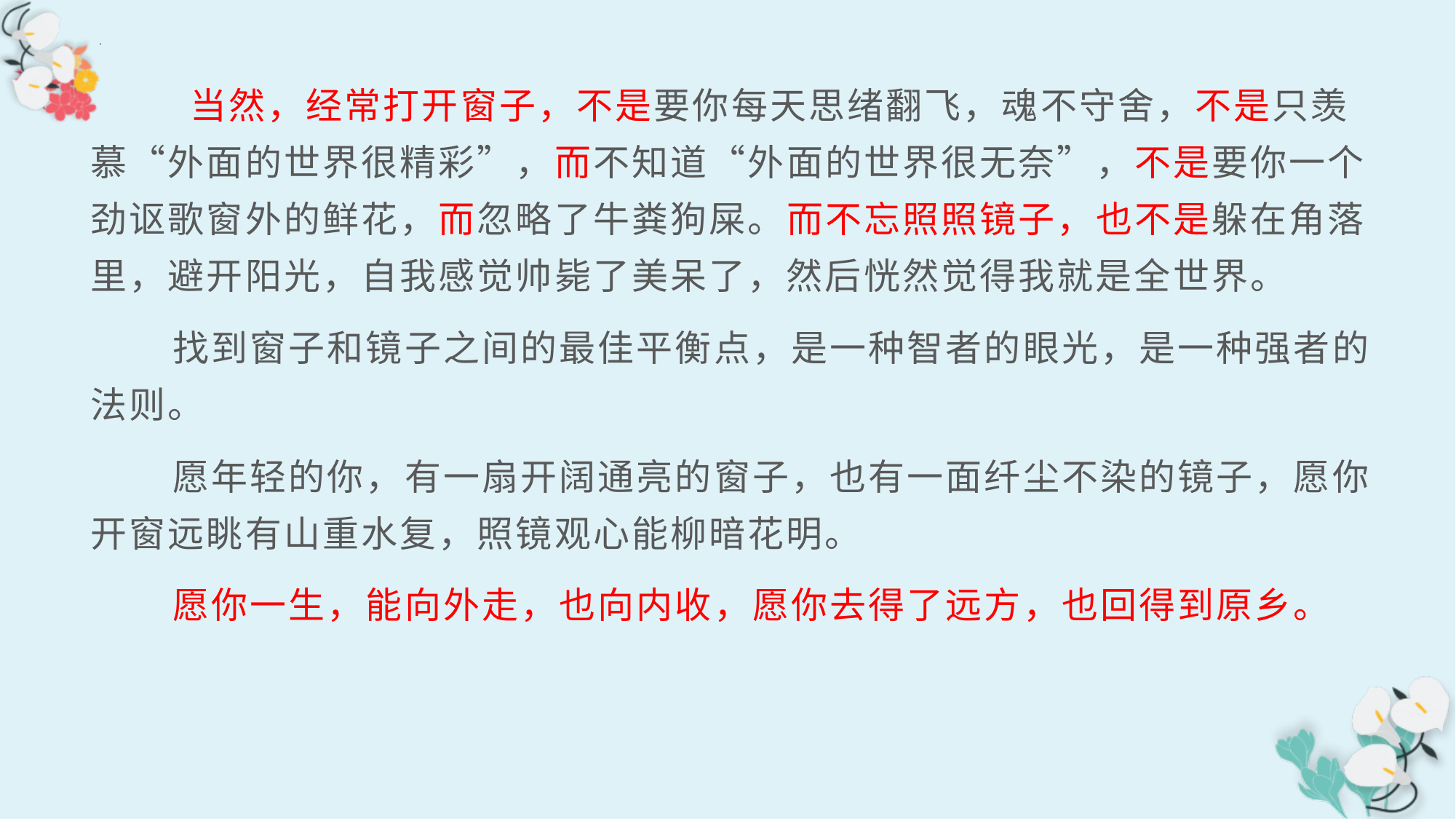

当然，经常打开窗子，不是要你每天思绪翻飞，魂不守舍，不是只羡慕“外面的世界很精彩”，而不知道“外面的世界很无奈”，不是要你一个劲讴歌窗外的鲜花，而忽略了牛粪狗屎。而不忘照照镜子，也不是躲在角落里，避开阳光，自我感觉帅毙了美呆了，然后恍然觉得我就是全世界。
       找到窗子和镜子之间的最佳平衡点，是一种智者的眼光，是一种强者的法则。
       愿年轻的你，有一扇开阔通亮的窗子，也有一面纤尘不染的镜子，愿你开窗远眺有山重水复，照镜观心能柳暗花明。
       愿你一生，能向外走，也向内收，愿你去得了远方，也回得到原乡。